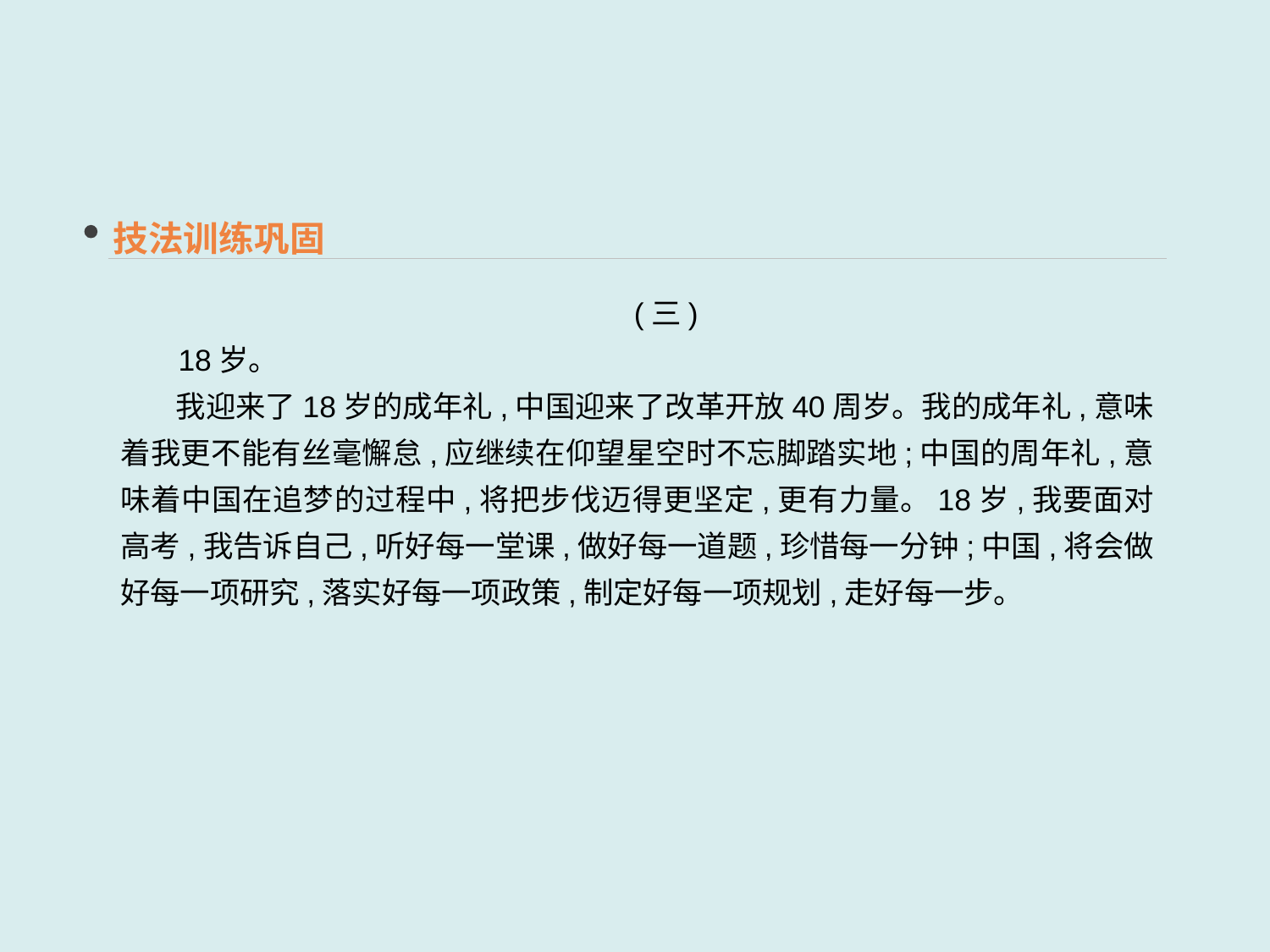

技法训练巩固

       (三)
       18岁。
       我迎来了18岁的成年礼,中国迎来了改革开放40周岁。我的成年礼,意味着我更不能有丝毫懈怠,应继续在仰望星空时不忘脚踏实地;中国的周年礼,意味着中国在追梦的过程中,将把步伐迈得更坚定,更有力量。18岁,我要面对高考,我告诉自己,听好每一堂课,做好每一道题,珍惜每一分钟;中国,将会做好每一项研究,落实好每一项政策,制定好每一项规划,走好每一步。